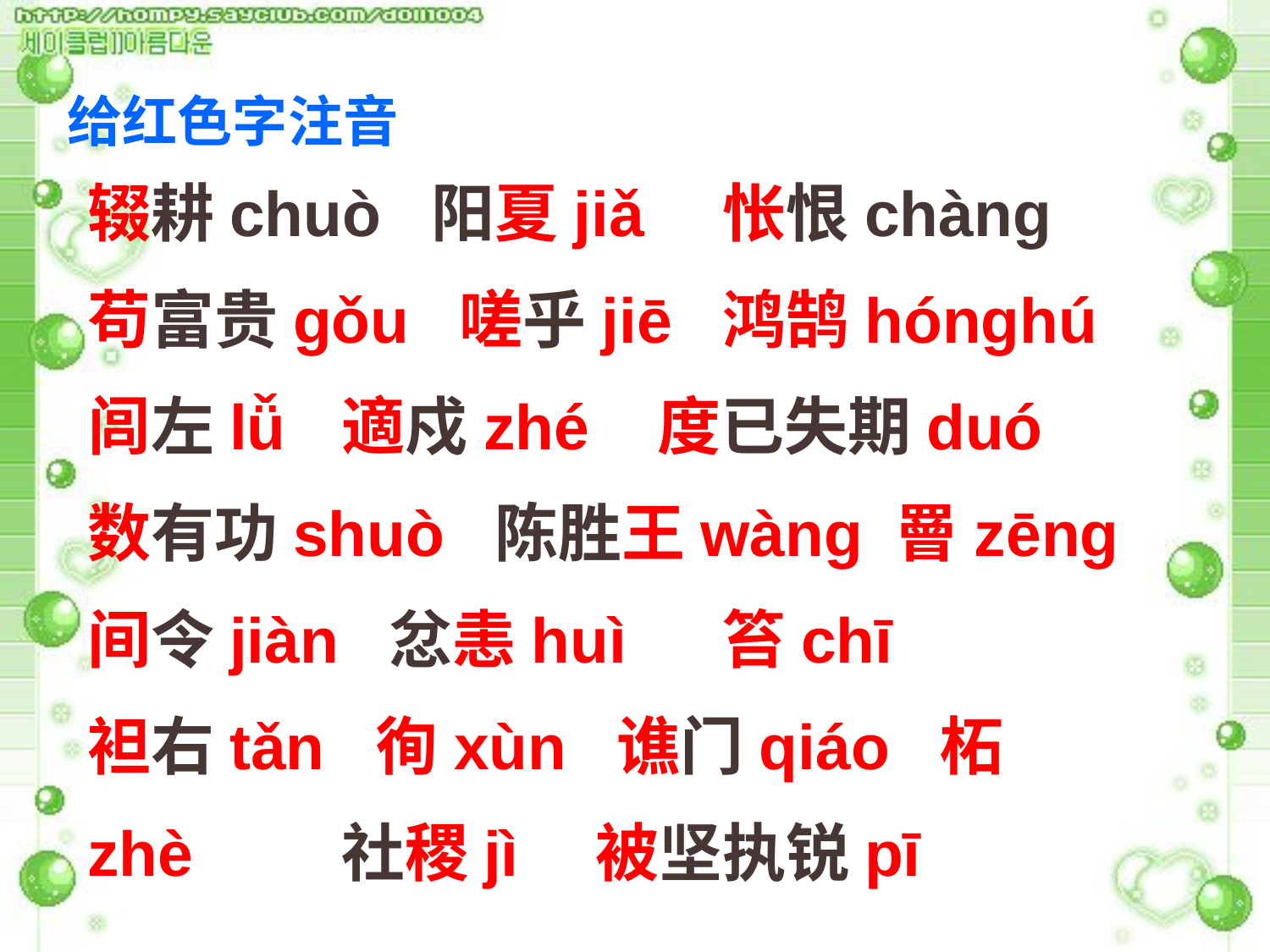

给红色字注音
辍耕chuò  阳夏jiǎ	怅恨chàng
苟富贵gǒu  嗟乎jiē  鸿鹄hónghú
闾左lǚ	適戍zhé   度已失期duó
数有功shuò  陈胜王wàng 罾zēng
间令jiàn  忿恚huì	笞chī
袒右tǎn  徇xùn  谯门qiáo  柘zhè  	社稷jì	被坚执锐pī